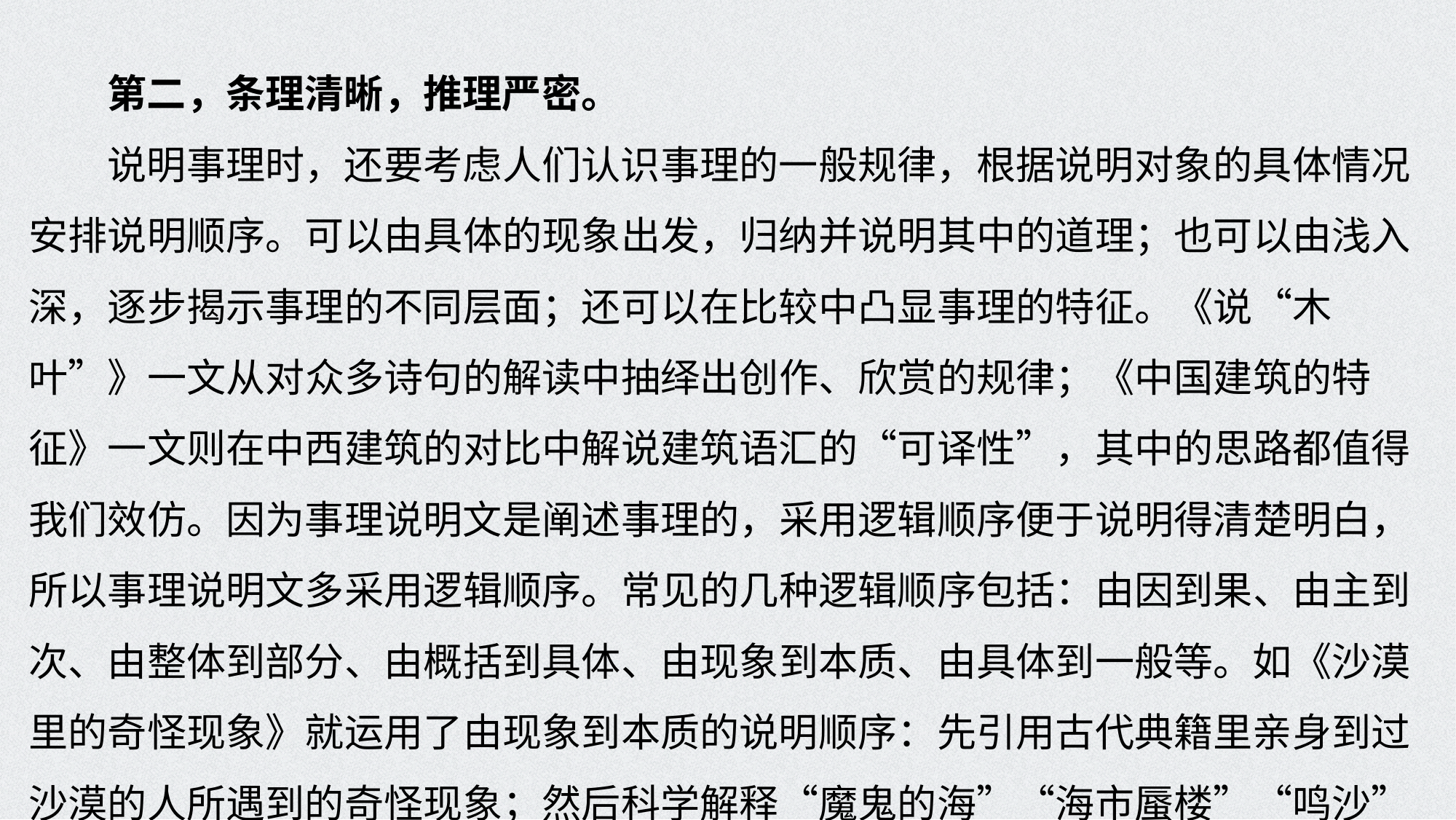

第二，条理清晰，推理严密。
说明事理时，还要考虑人们认识事理的一般规律，根据说明对象的具体情况安排说明顺序。可以由具体的现象出发，归纳并说明其中的道理；也可以由浅入深，逐步揭示事理的不同层面；还可以在比较中凸显事理的特征。《说“木叶”》一文从对众多诗句的解读中抽绎出创作、欣赏的规律；《中国建筑的特征》一文则在中西建筑的对比中解说建筑语汇的“可译性”，其中的思路都值得我们效仿。因为事理说明文是阐述事理的，采用逻辑顺序便于说明得清楚明白，所以事理说明文多采用逻辑顺序。常见的几种逻辑顺序包括：由因到果、由主到次、由整体到部分、由概括到具体、由现象到本质、由具体到一般等。如《沙漠里的奇怪现象》就运用了由现象到本质的说明顺序：先引用古代典籍里亲身到过沙漠的人所遇到的奇怪现象；然后科学解释“魔鬼的海”“海市蜃楼”“鸣沙”等现象的真